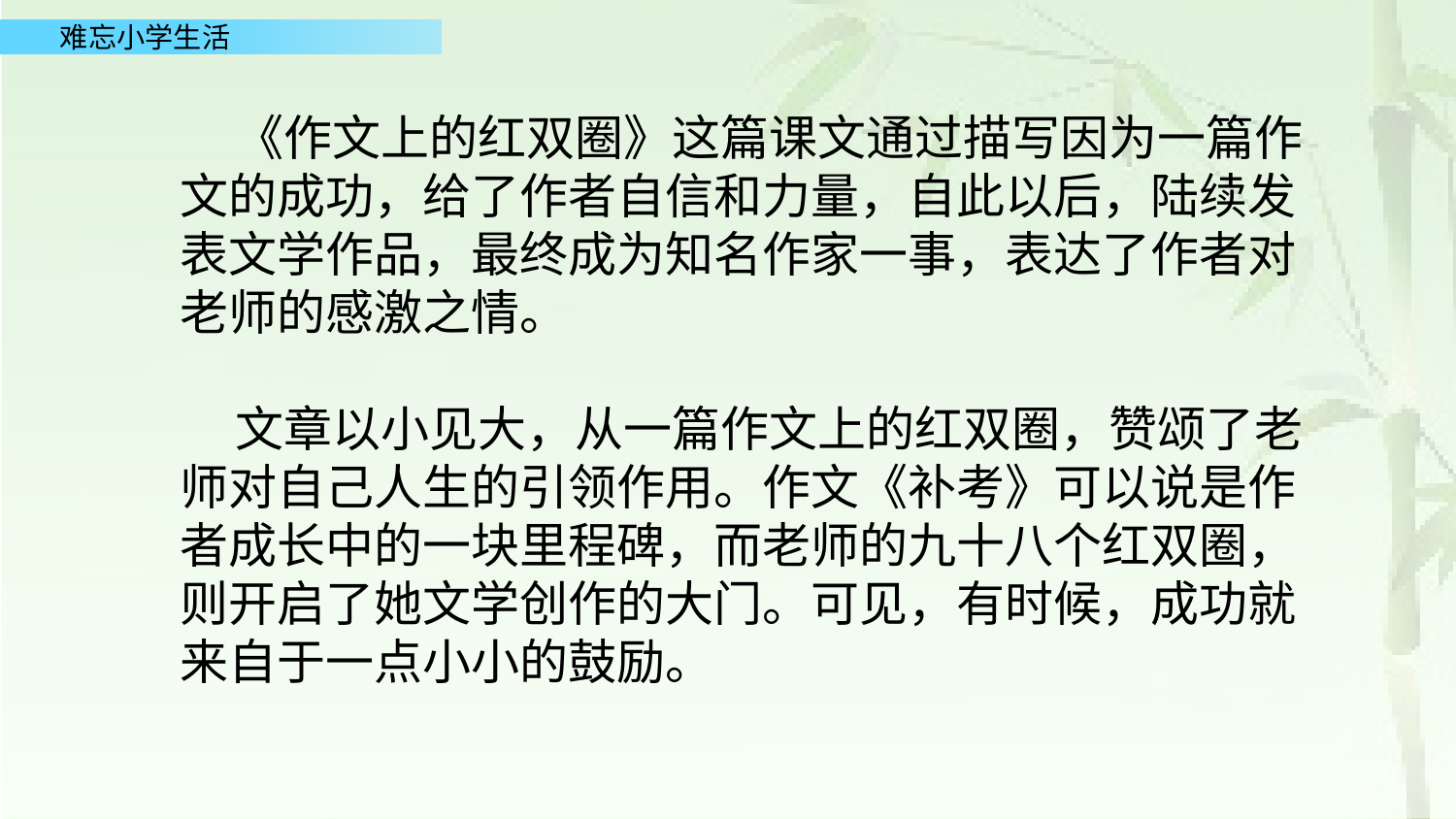

《作文上的红双圈》这篇课文通过描写因为一篇作文的成功，给了作者自信和力量，自此以后，陆续发表文学作品，最终成为知名作家一事，表达了作者对老师的感激之情。

    文章以小见大，从一篇作文上的红双圈，赞颂了老师对自己人生的引领作用。作文《补考》可以说是作者成长中的一块里程碑，而老师的九十八个红双圈，则开启了她文学创作的大门。可见，有时候，成功就来自于一点小小的鼓励。